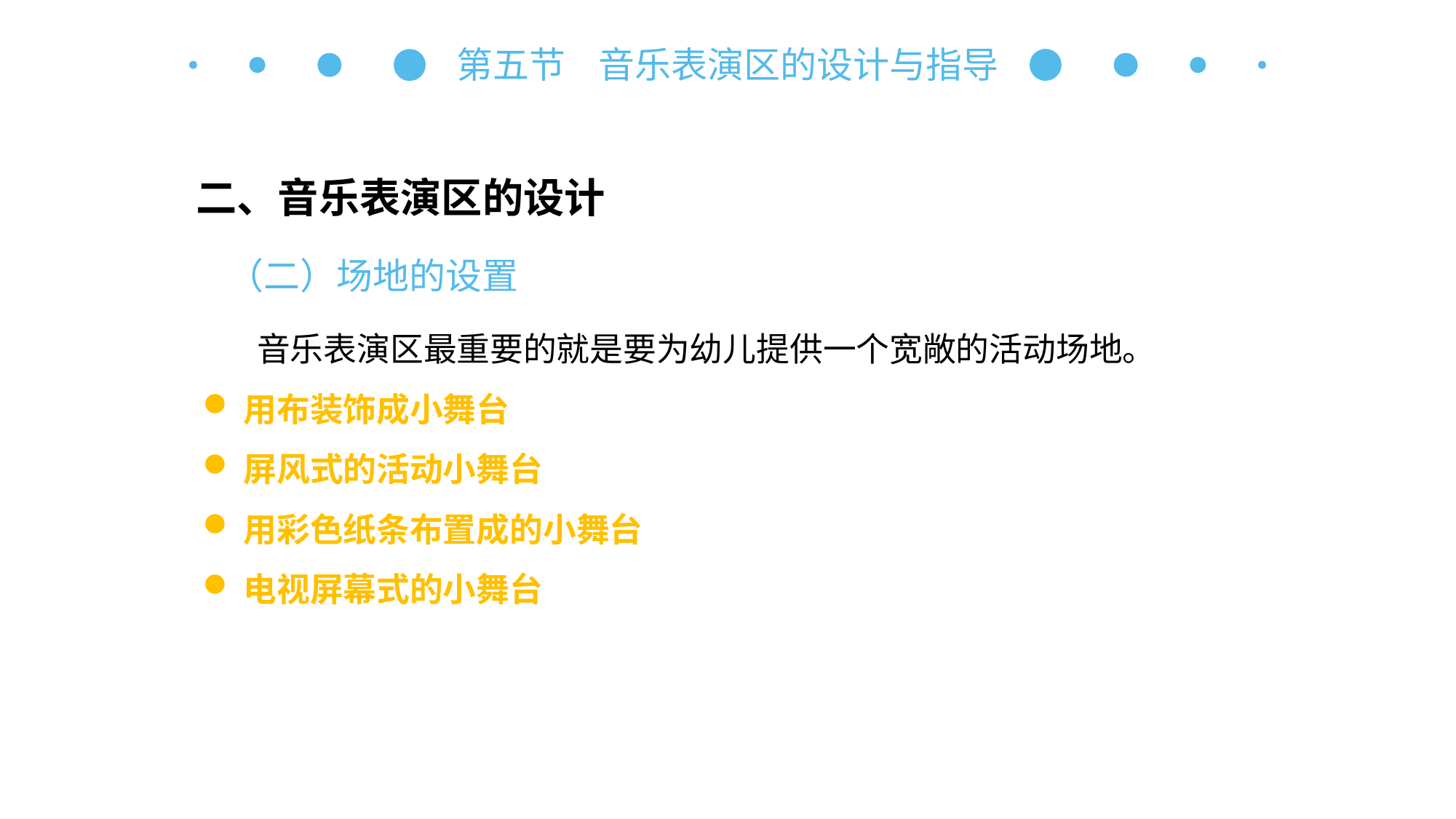

第五节    音乐表演区的设计与指导

二、音乐表演区的设计
（二）场地的设置
音乐表演区最重要的就是要为幼儿提供一个宽敞的活动场地。
用布装饰成小舞台
屏风式的活动小舞台
用彩色纸条布置成的小舞台
电视屏幕式的小舞台